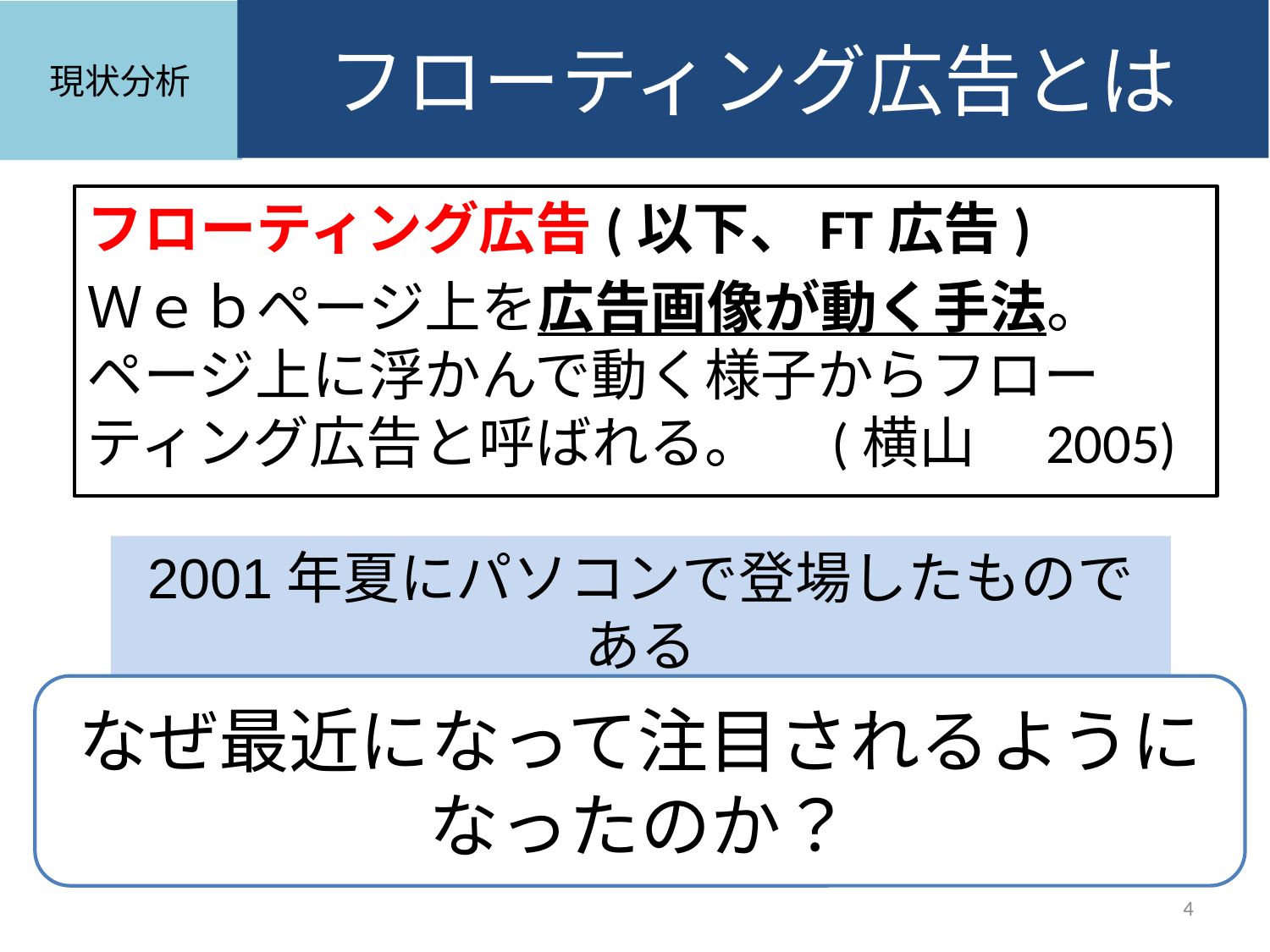

フローティング広告とは
現状分析
フローティング広告(以下、FT広告)
Ｗｅｂページ上を広告画像が動く手法。ページ上に浮かんで動く様子からフローティング広告と呼ばれる。　(横山　2005)

2001年夏にパソコンで登場したものである
なぜ最近になって注目されるようになったのか？
4